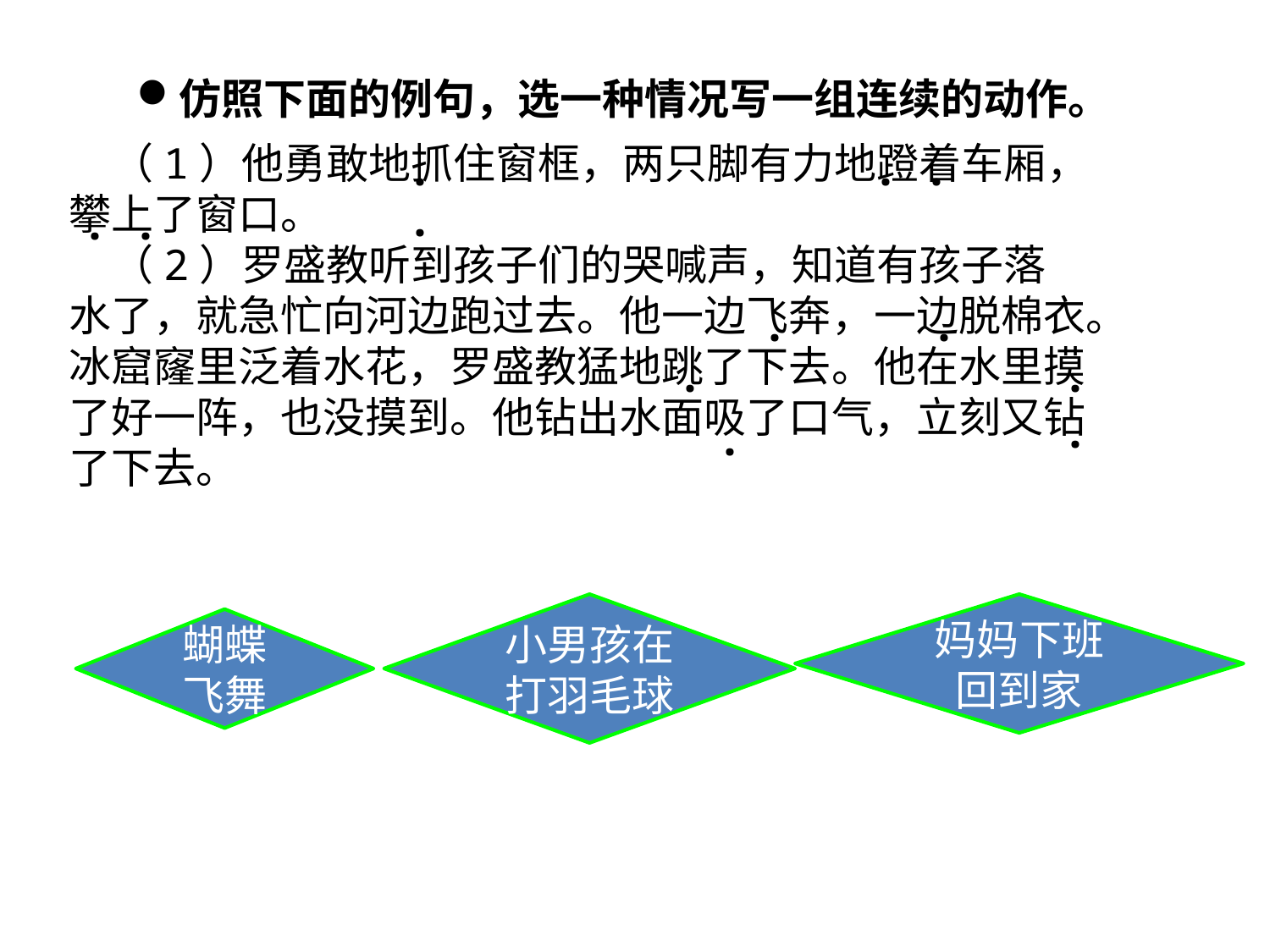

仿照下面的例句，选一种情况写一组连续的动作。

（1）他勇敢地抓住窗框，两只脚有力地蹬着车厢，攀上了窗口。
（2）罗盛教听到孩子们的哭喊声，知道有孩子落水了，就急忙向河边跑过去。他一边飞奔，一边脱棉衣。冰窟窿里泛着水花，罗盛教猛地跳了下去。他在水里摸了好一阵，也没摸到。他钻出水面吸了口气，立刻又钻了下去。
. .
. .
. .
.
.
.
.
.
.
小男孩在打羽毛球
妈妈下班回到家
蝴蝶飞舞